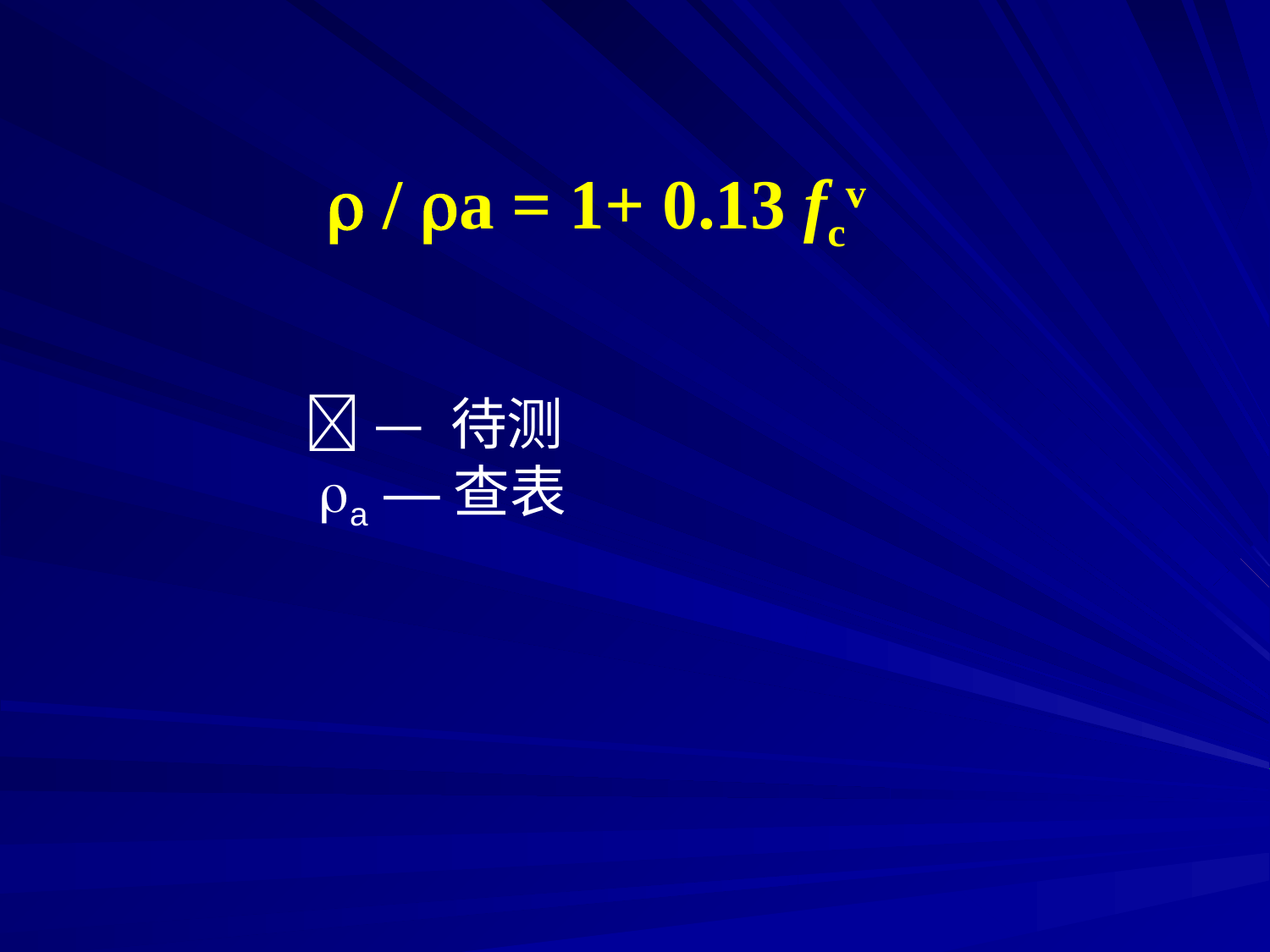

ρ / ρa = 1+ 0.13 fcv
  ρ — 待测
  ρa —查表